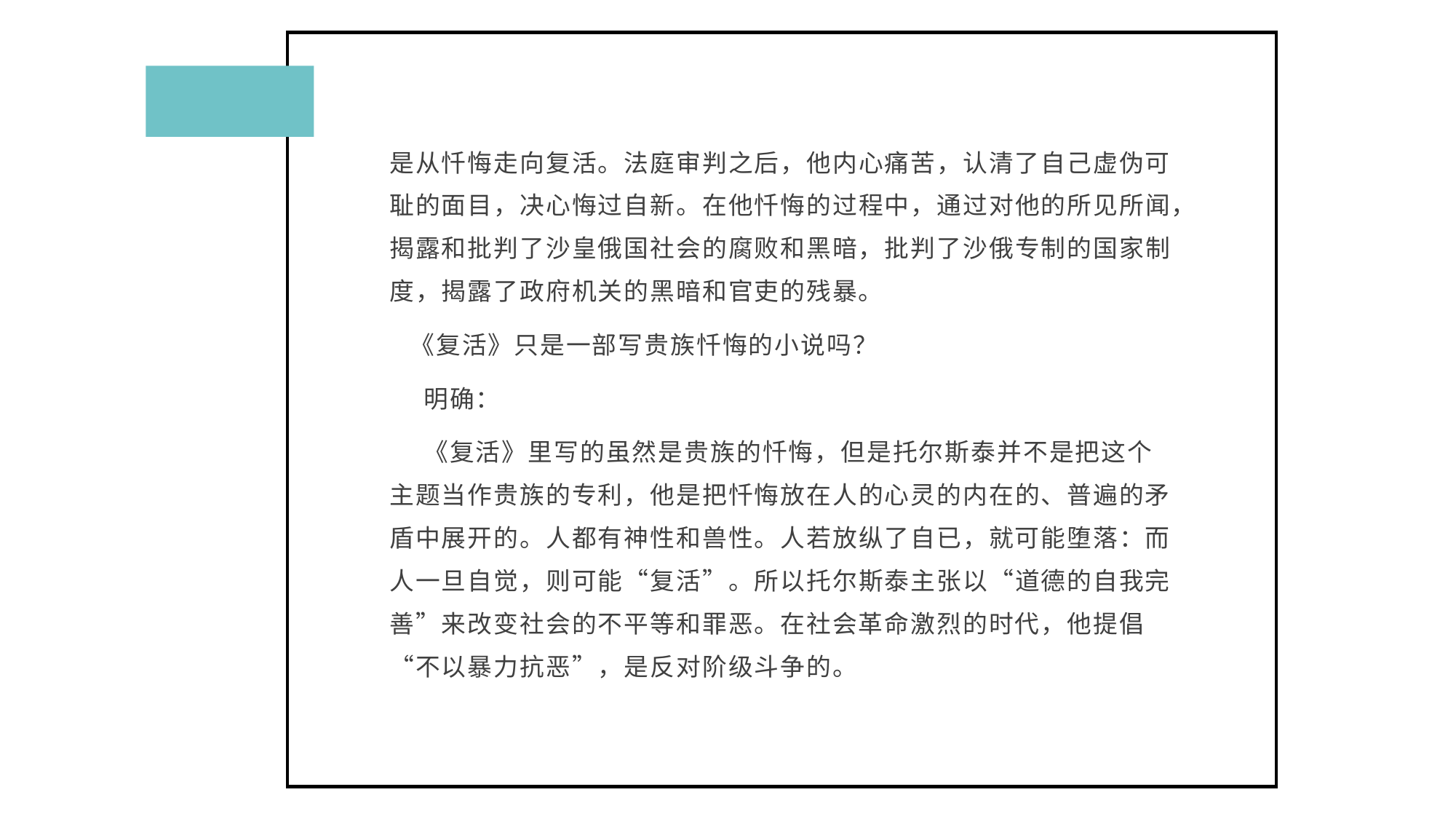

是从忏悔走向复活。法庭审判之后，他内心痛苦，认清了自己虚伪可耻的面目，决心悔过自新。在他忏悔的过程中，通过对他的所见所闻，揭露和批判了沙皇俄国社会的腐败和黑暗，批判了沙俄专制的国家制度，揭露了政府机关的黑暗和官吏的残暴。
  《复活》只是一部写贵族忏悔的小说吗？
    明确：
    《复活》里写的虽然是贵族的忏悔，但是托尔斯泰并不是把这个主题当作贵族的专利，他是把忏悔放在人的心灵的内在的、普遍的矛盾中展开的。人都有神性和兽性。人若放纵了自已，就可能堕落：而人一旦自觉，则可能“复活”。所以托尔斯泰主张以“道德的自我完善”来改变社会的不平等和罪恶。在社会革命激烈的时代，他提倡“不以暴力抗恶”，是反对阶级斗争的。